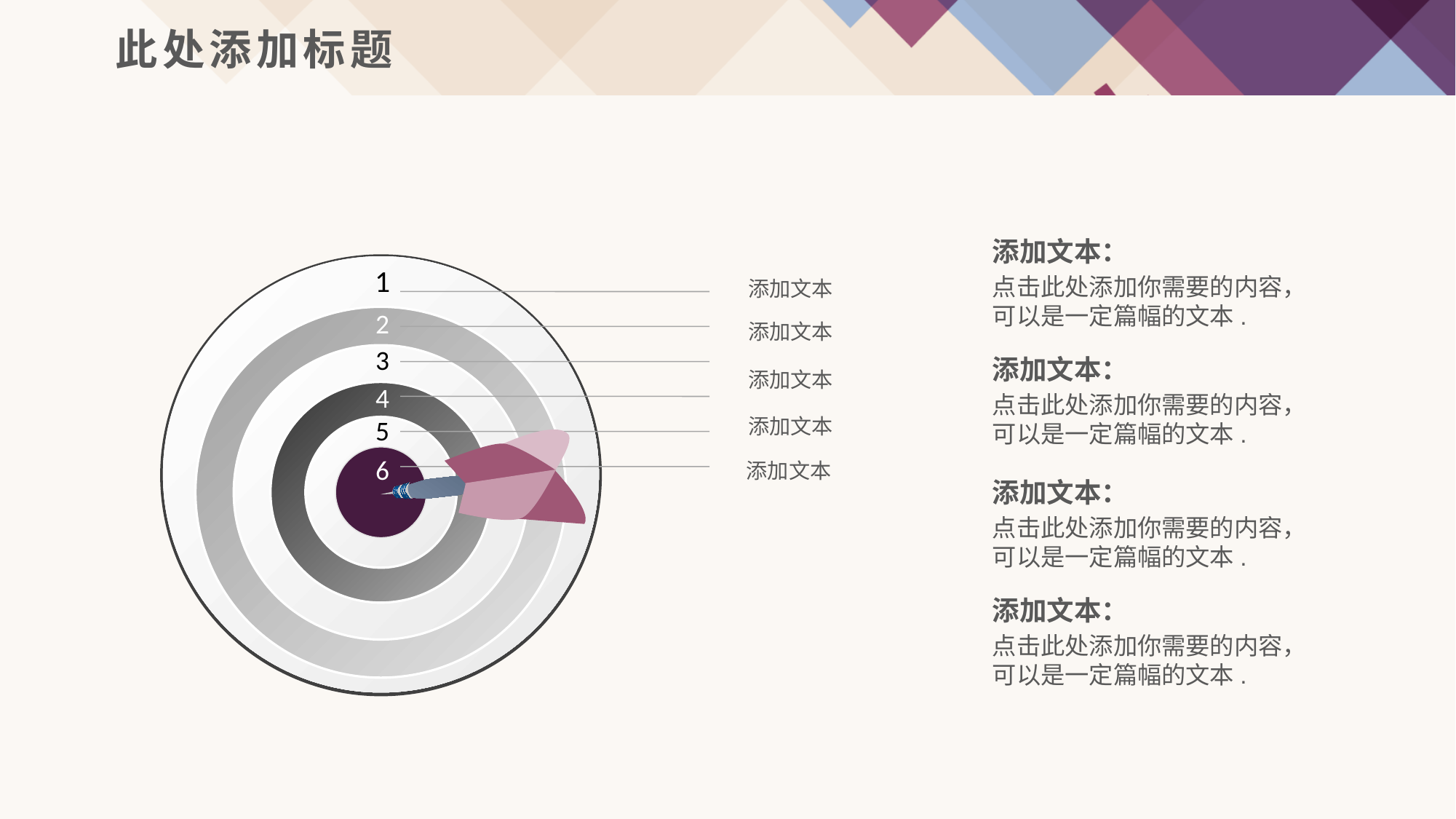

此处添加标题
添加文本：
点击此处添加你需要的内容，可以是一定篇幅的文本.

添加文本
1

2
添加文本

添加文本：
点击此处添加你需要的内容，可以是一定篇幅的文本.
3
添加文本

4

添加文本

5

添加文本
6

添加文本：
点击此处添加你需要的内容，可以是一定篇幅的文本.
添加文本：
点击此处添加你需要的内容，可以是一定篇幅的文本.